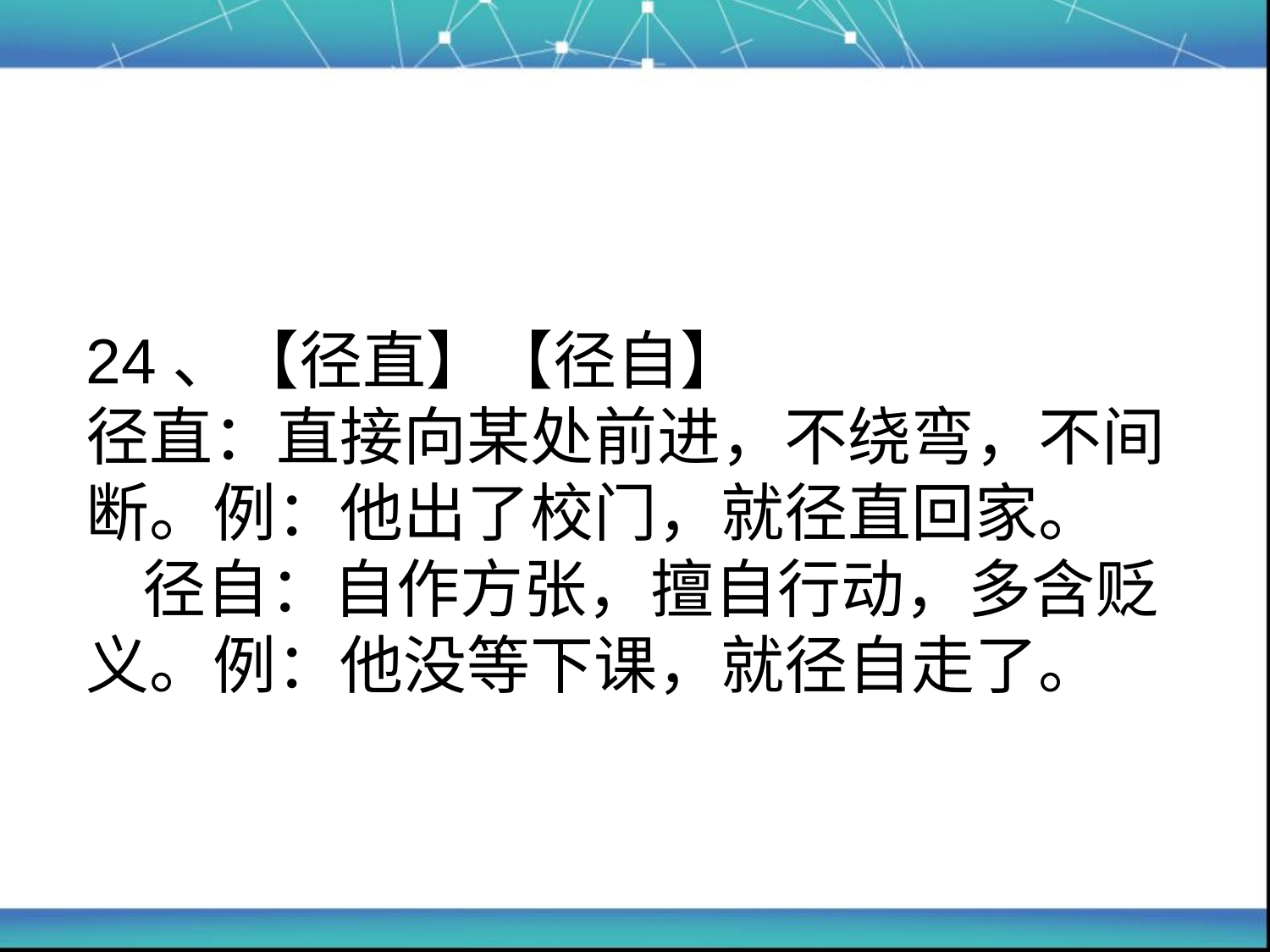

# 24、【径直】【径自】 径直：直接向某处前进，不绕弯，不间断。例：他出了校门，就径直回家。 径自：自作方张，擅自行动，多含贬义。例：他没等下课，就径自走了。